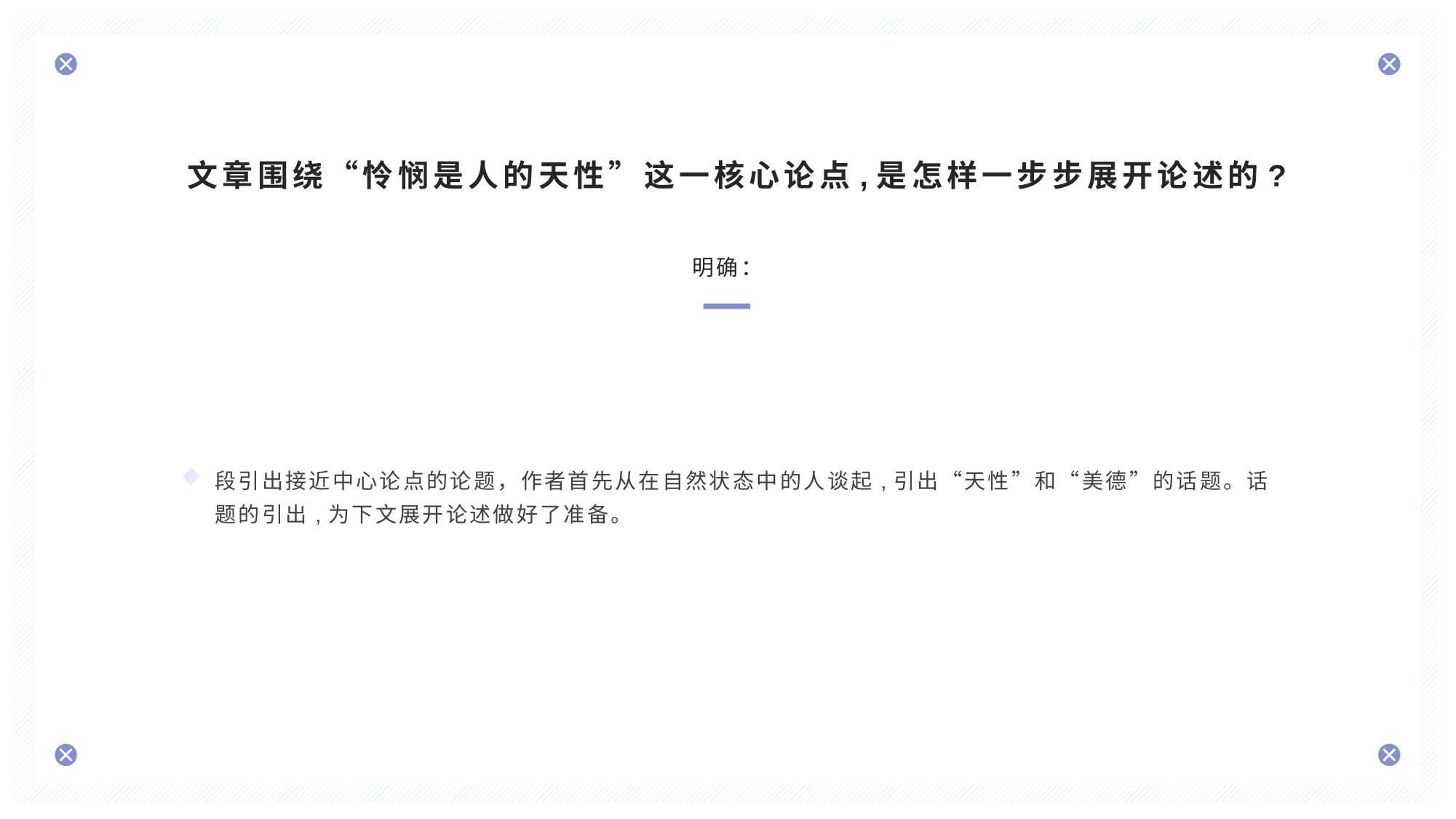

文章围绕“怜悯是人的天性”这一核心论点,是怎样一步步展开论述的?
明确：

段引出接近中心论点的论题，作者首先从在自然状态中的人谈起,引出“天性”和“美德”的话题。话题的引出,为下文展开论述做好了准备。